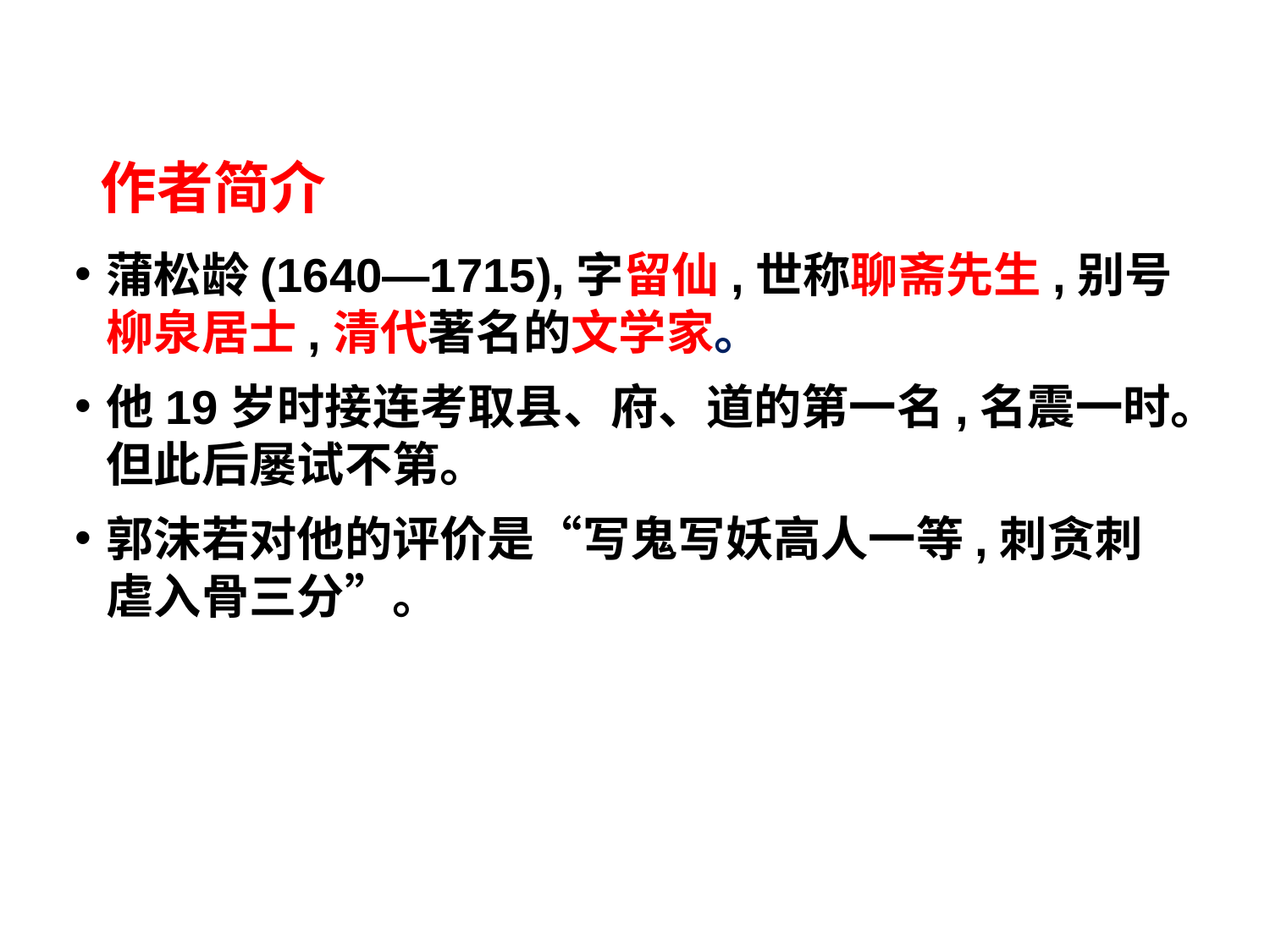

# 作者简介
蒲松龄(1640—1715),字留仙,世称聊斋先生,别号柳泉居士,清代著名的文学家。
他19岁时接连考取县、府、道的第一名,名震一时。但此后屡试不第。
郭沫若对他的评价是“写鬼写妖高人一等,刺贪刺虐入骨三分”。